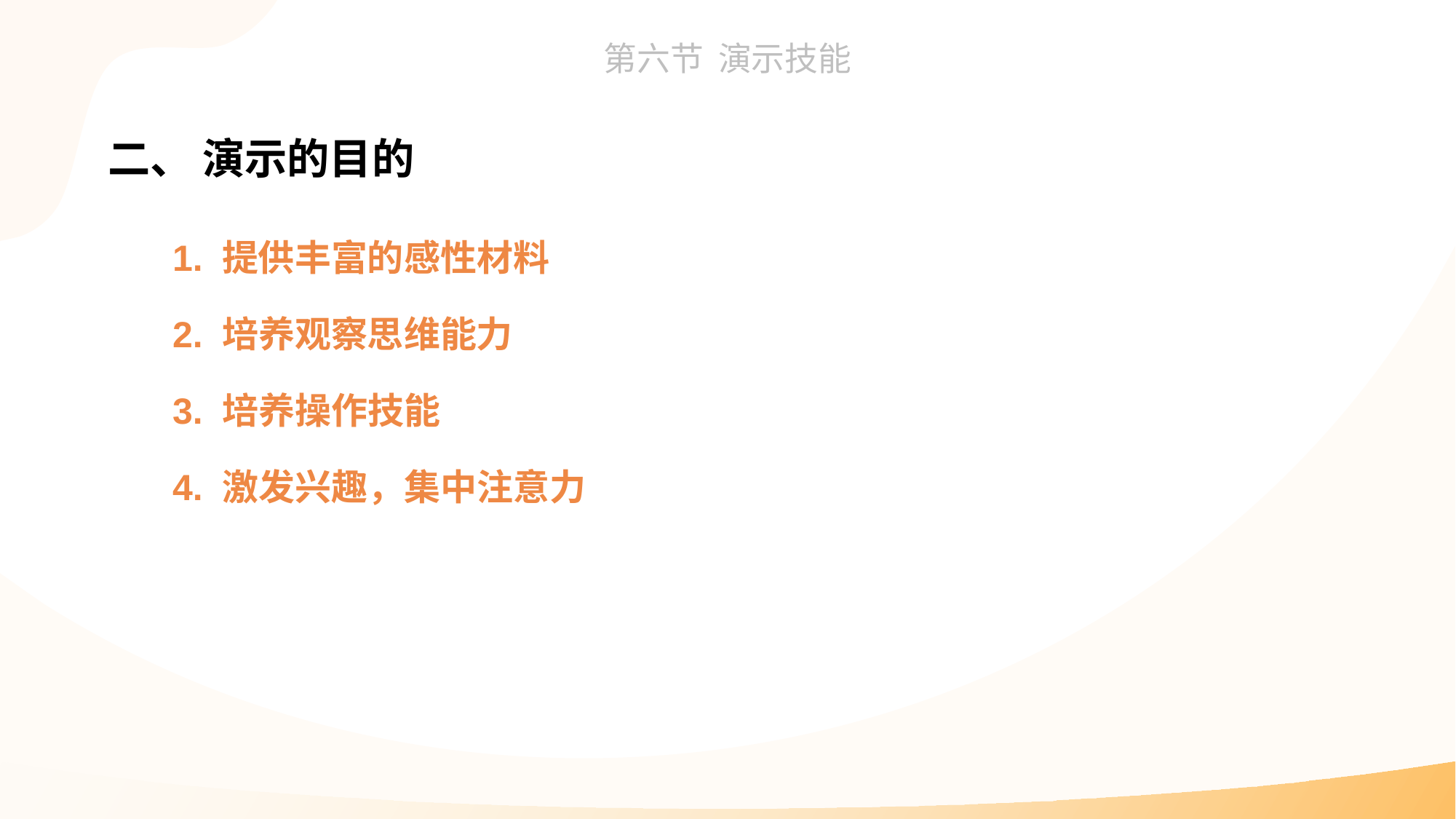

二、 演示的目的
1. 提供丰富的感性材料
2. 培养观察思维能力
3. 培养操作技能
4. 激发兴趣，集中注意力